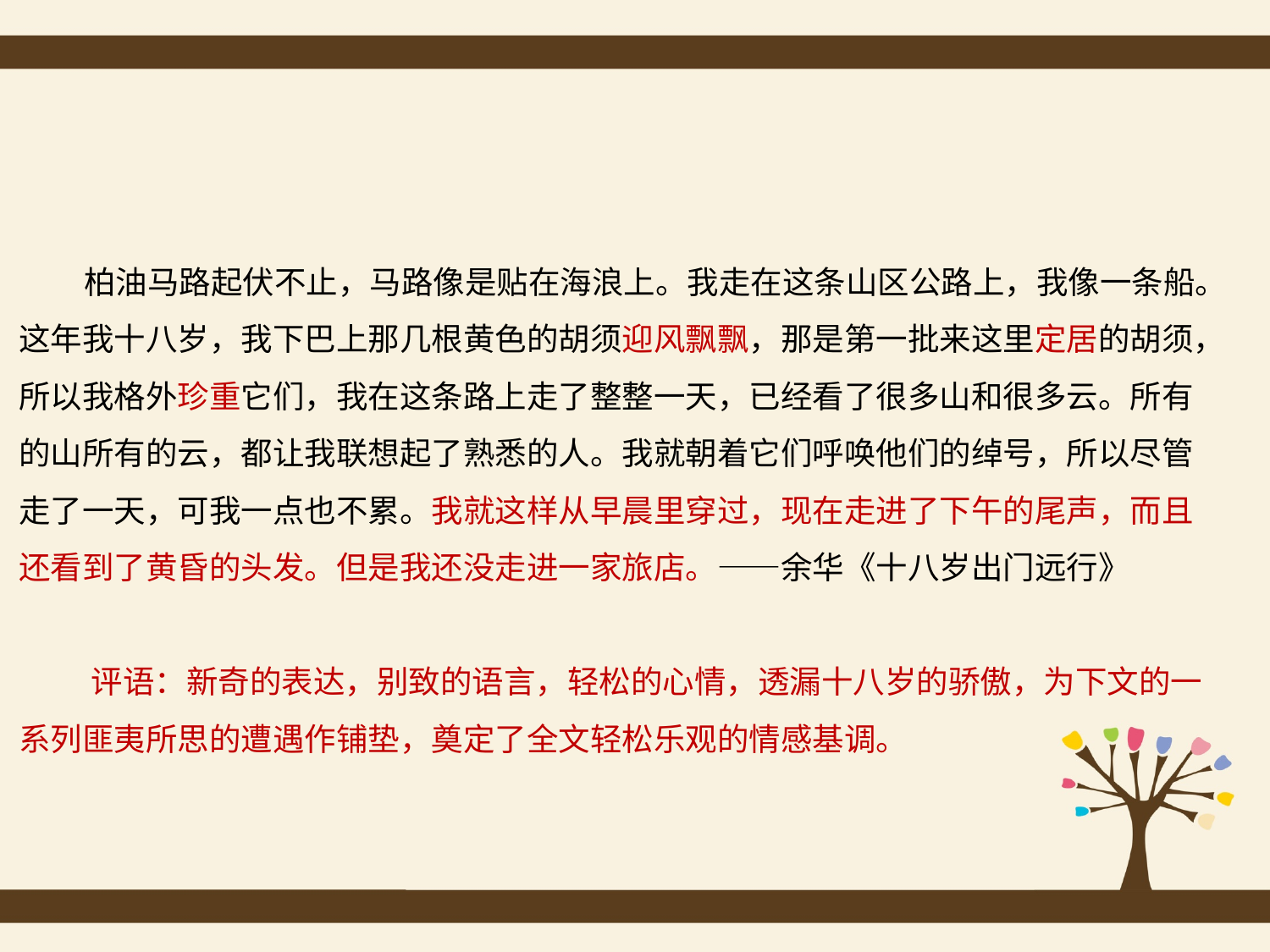

柏油马路起伏不止，马路像是贴在海浪上。我走在这条山区公路上，我像一条船。
这年我十八岁，我下巴上那几根黄色的胡须迎风飘飘，那是第一批来这里定居的胡须，
所以我格外珍重它们，我在这条路上走了整整一天，已经看了很多山和很多云。所有的山所有的云，都让我联想起了熟悉的人。我就朝着它们呼唤他们的绰号，所以尽管走了一天，可我一点也不累。我就这样从早晨里穿过，现在走进了下午的尾声，而且还看到了黄昏的头发。但是我还没走进一家旅店。——余华《十八岁出门远行》

         评语：新奇的表达，别致的语言，轻松的心情，透漏十八岁的骄傲，为下文的一系列匪夷所思的遭遇作铺垫，奠定了全文轻松乐观的情感基调。